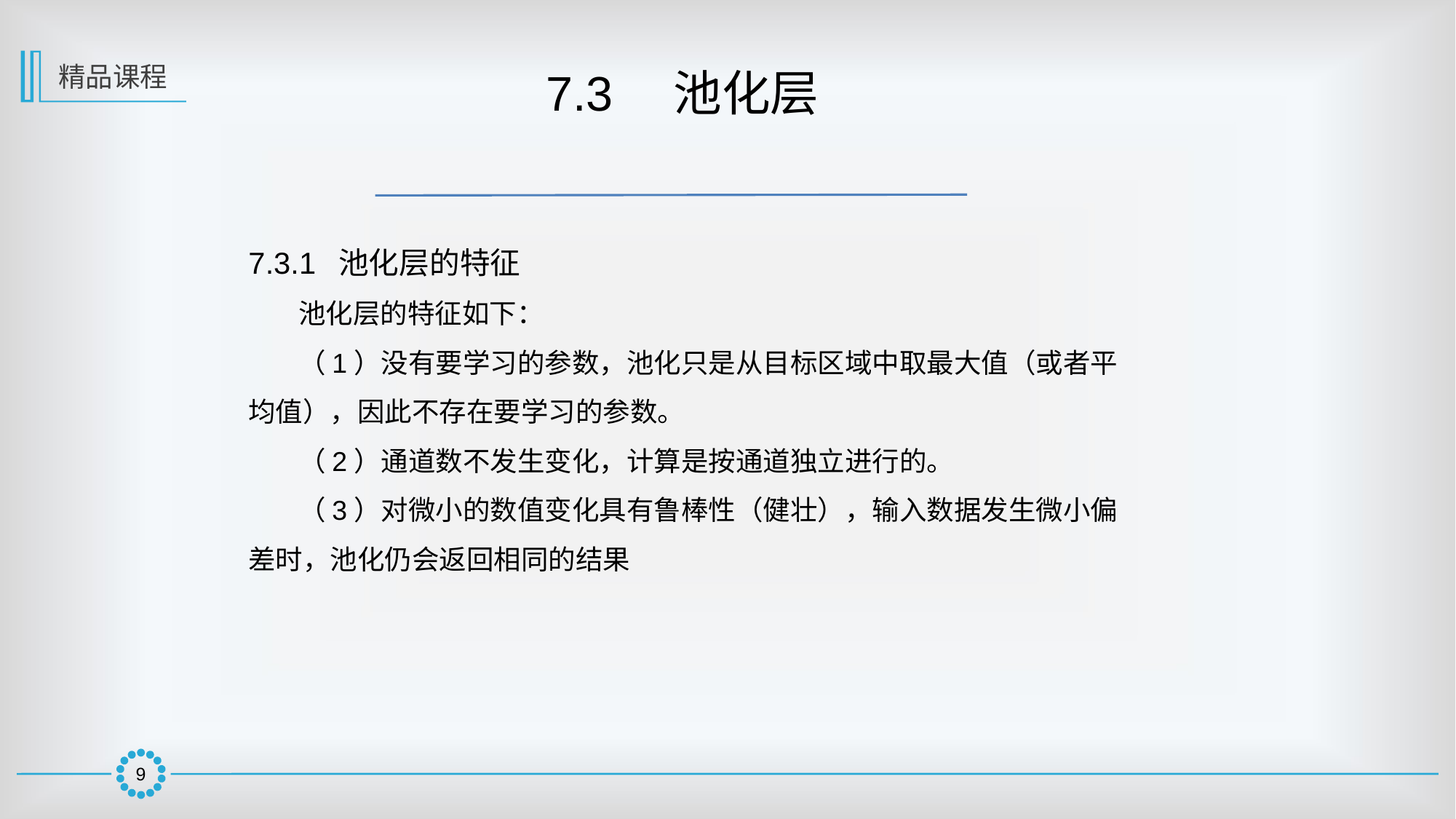

精品课程
 7.3　池化层

7.3.1 池化层的特征
       池化层的特征如下：
       （1）没有要学习的参数，池化只是从目标区域中取最大值（或者平均值），因此不存在要学习的参数。
       （2）通道数不发生变化，计算是按通道独立进行的。
       （3）对微小的数值变化具有鲁棒性（健壮），输入数据发生微小偏差时，池化仍会返回相同的结果

9